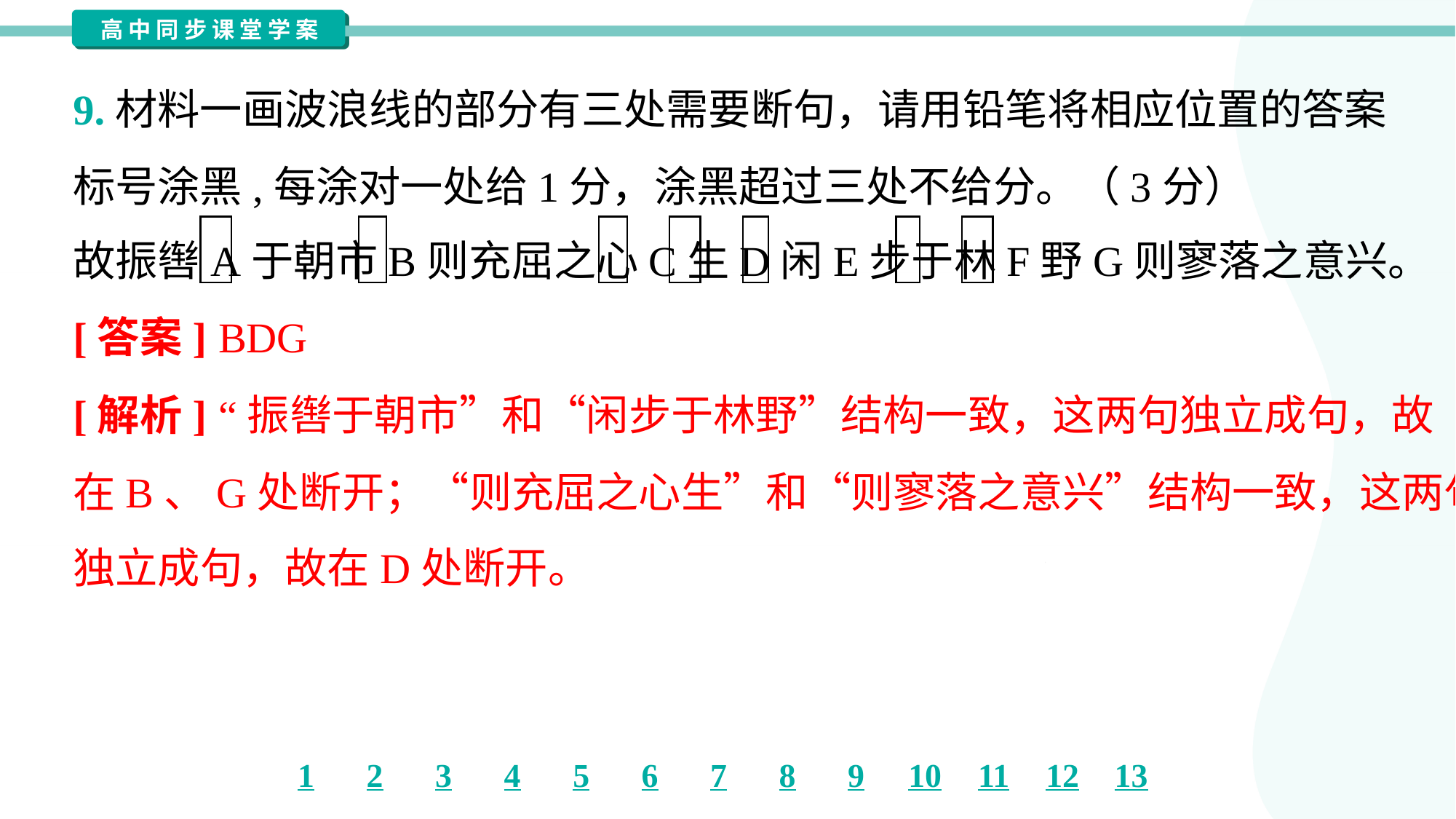

9.材料一画波浪线的部分有三处需要断句，请用铅笔将相应位置的答案
标号涂黑,每涂对一处给1分，涂黑超过三处不给分。（3分）
故振辔A于朝市B则充屈之心C生D闲E步于林F野G则寥落之意兴。

[答案] BDG
[解析] “振辔于朝市”和“闲步于林野”结构一致，这两句独立成句，故
在B、G处断开；“则充屈之心生”和“则寥落之意兴”结构一致，这两句
独立成句，故在D处断开。